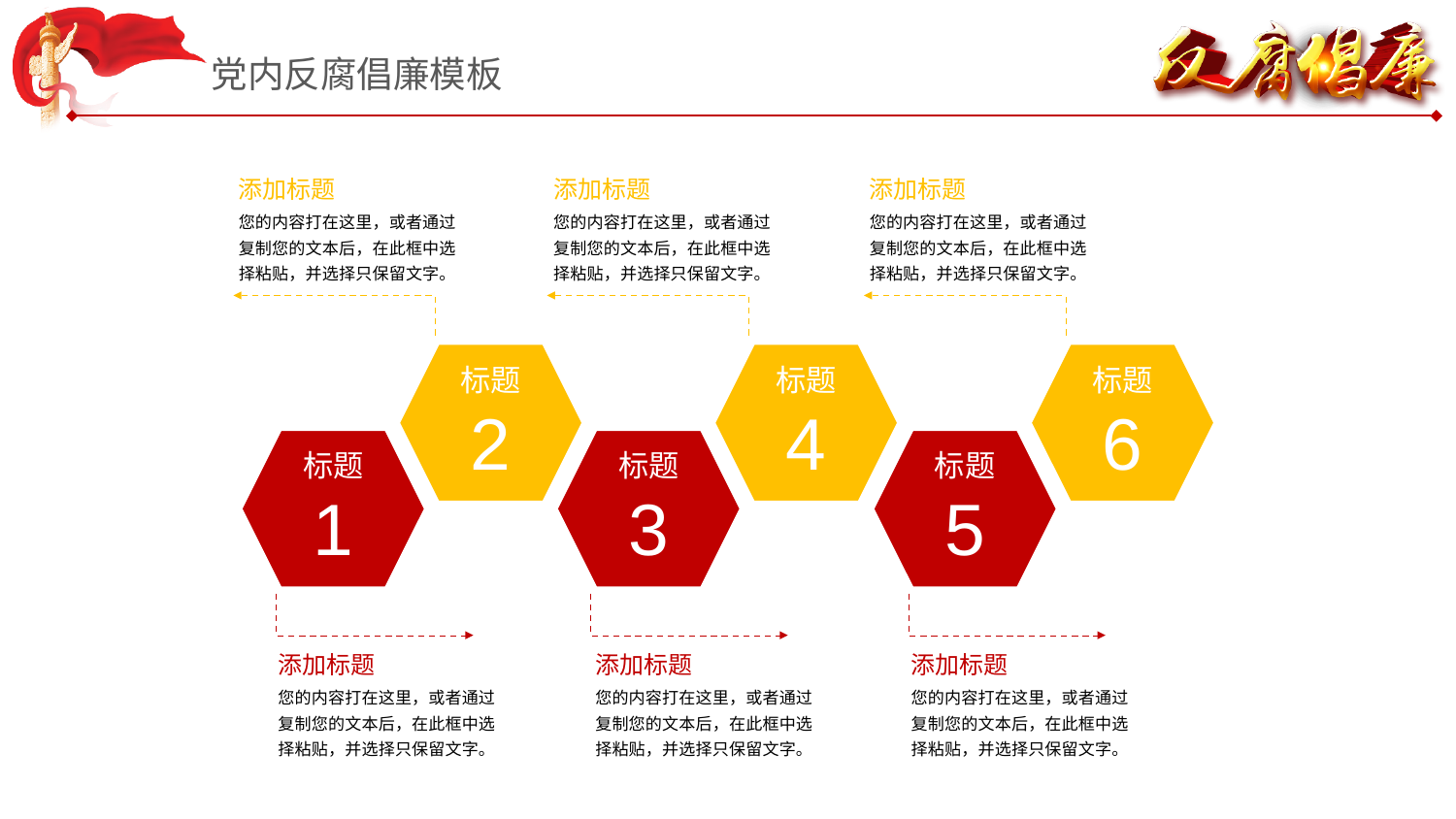

党内反腐倡廉模板
添加标题
添加标题
添加标题
您的内容打在这里，或者通过复制您的文本后，在此框中选择粘贴，并选择只保留文字。
您的内容打在这里，或者通过复制您的文本后，在此框中选择粘贴，并选择只保留文字。
您的内容打在这里，或者通过复制您的文本后，在此框中选择粘贴，并选择只保留文字。

标题
2
标题
4
标题
6
标题
1
标题
3
标题
5

添加标题
添加标题
添加标题
您的内容打在这里，或者通过复制您的文本后，在此框中选择粘贴，并选择只保留文字。
您的内容打在这里，或者通过复制您的文本后，在此框中选择粘贴，并选择只保留文字。
您的内容打在这里，或者通过复制您的文本后，在此框中选择粘贴，并选择只保留文字。